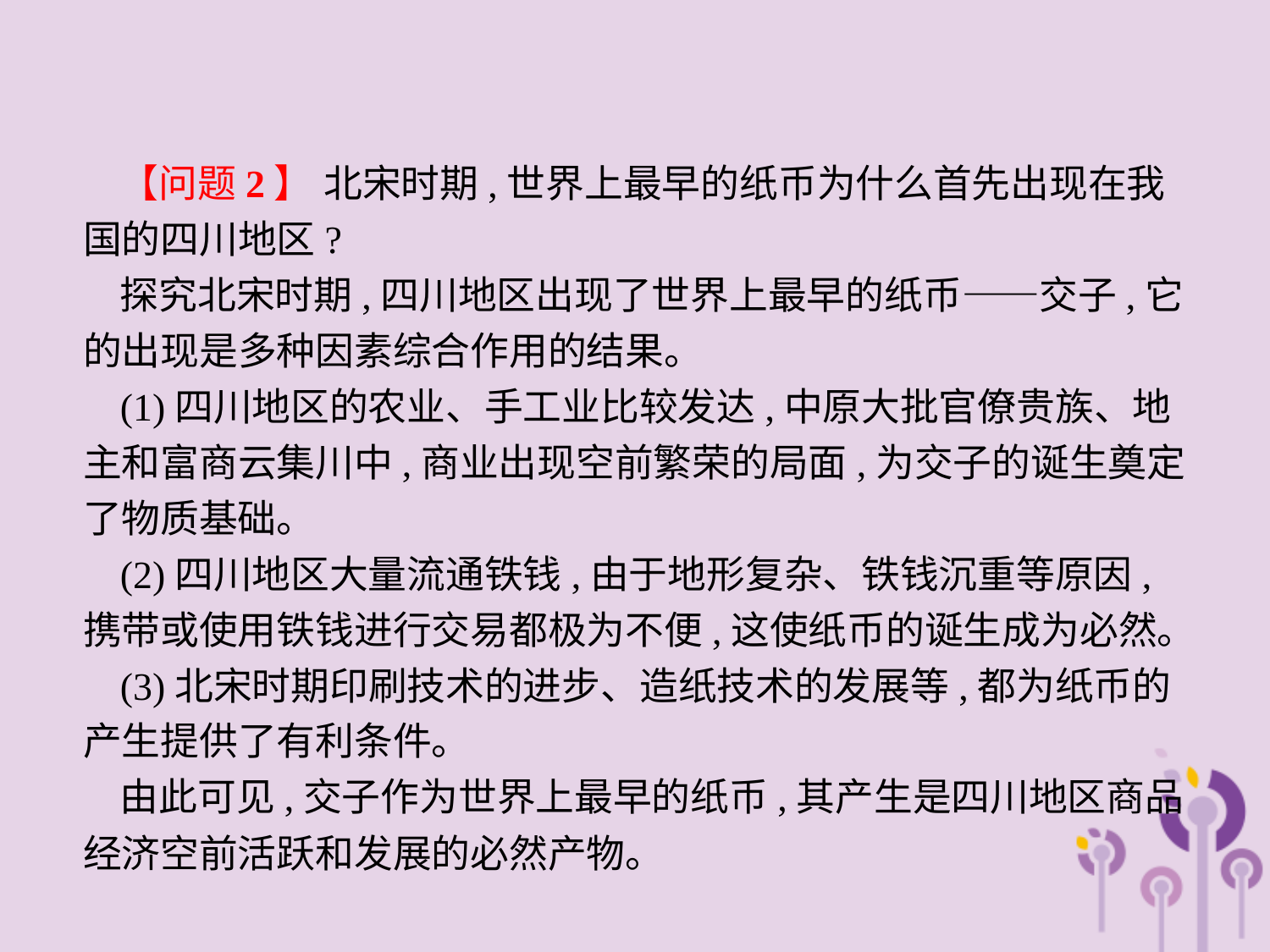

【问题2】 北宋时期,世界上最早的纸币为什么首先出现在我国的四川地区?
探究北宋时期,四川地区出现了世界上最早的纸币——交子,它的出现是多种因素综合作用的结果。
(1)四川地区的农业、手工业比较发达,中原大批官僚贵族、地主和富商云集川中,商业出现空前繁荣的局面,为交子的诞生奠定了物质基础。
(2)四川地区大量流通铁钱,由于地形复杂、铁钱沉重等原因,携带或使用铁钱进行交易都极为不便,这使纸币的诞生成为必然。
(3)北宋时期印刷技术的进步、造纸技术的发展等,都为纸币的产生提供了有利条件。
由此可见,交子作为世界上最早的纸币,其产生是四川地区商品经济空前活跃和发展的必然产物。